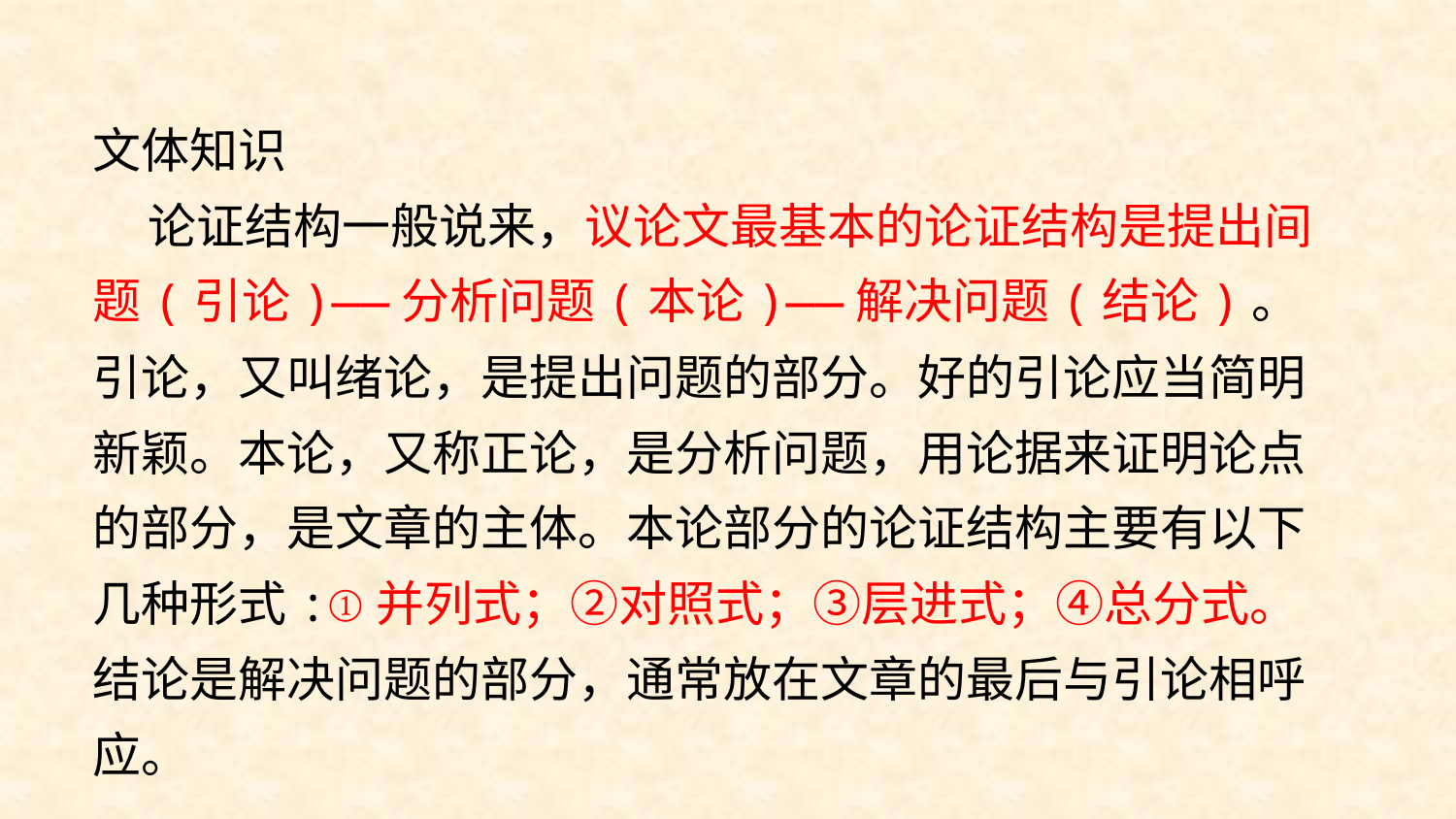

文体知识
    论证结构一般说来，议论文最基本的论证结构是提出间题(引论)——分析问题(本论)——解决问题(结论)。引论，又叫绪论，是提出问题的部分。好的引论应当简明新颖。本论，又称正论，是分析问题，用论据来证明论点的部分，是文章的主体。本论部分的论证结构主要有以下几种形式:①并列式；②对照式；③层进式；④总分式。结论是解决问题的部分，通常放在文章的最后与引论相呼应。